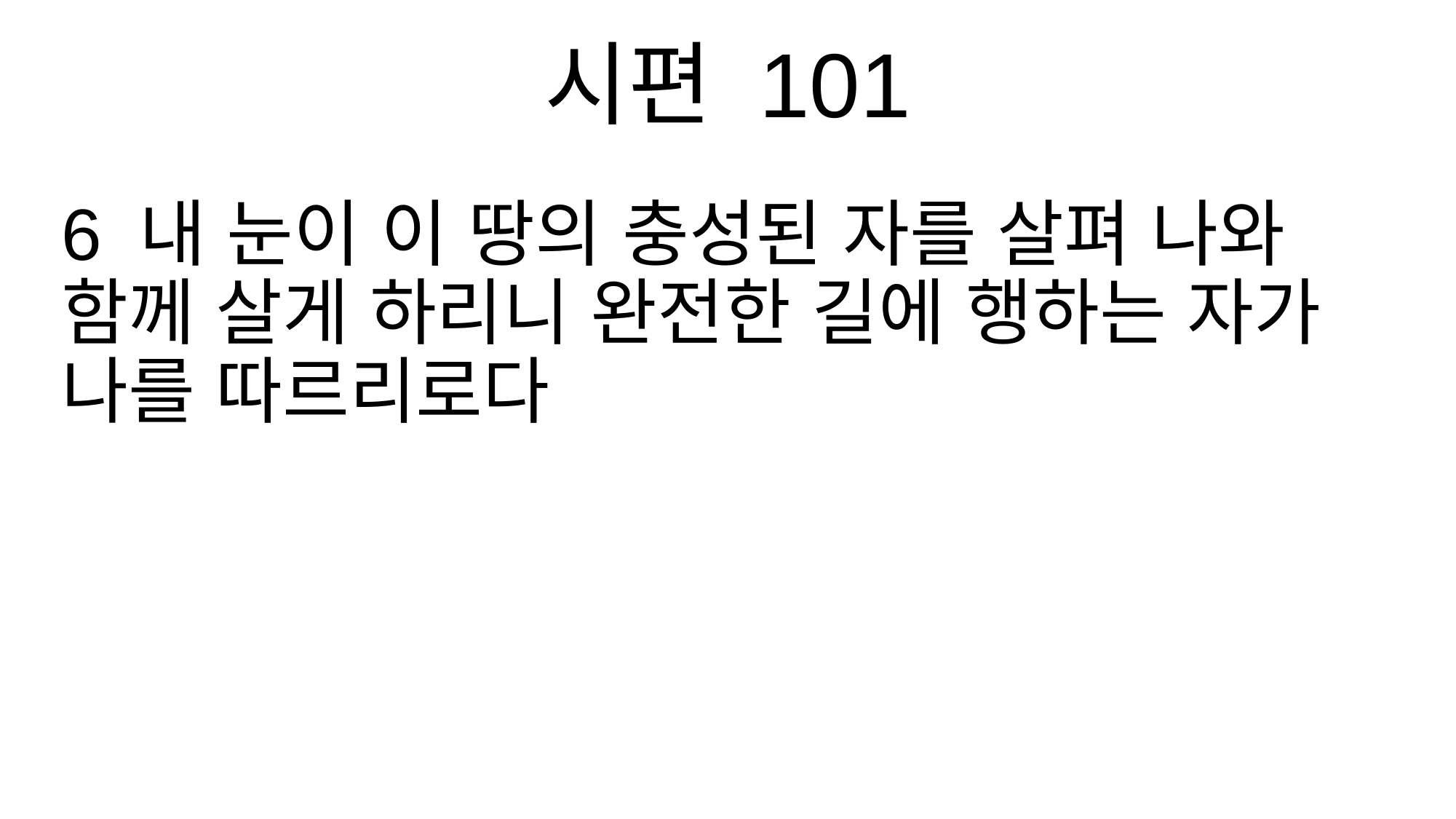

시편 101
6 내 눈이 이 땅의 충성된 자를 살펴 나와 함께 살게 하리니 완전한 길에 행하는 자가 나를 따르리로다